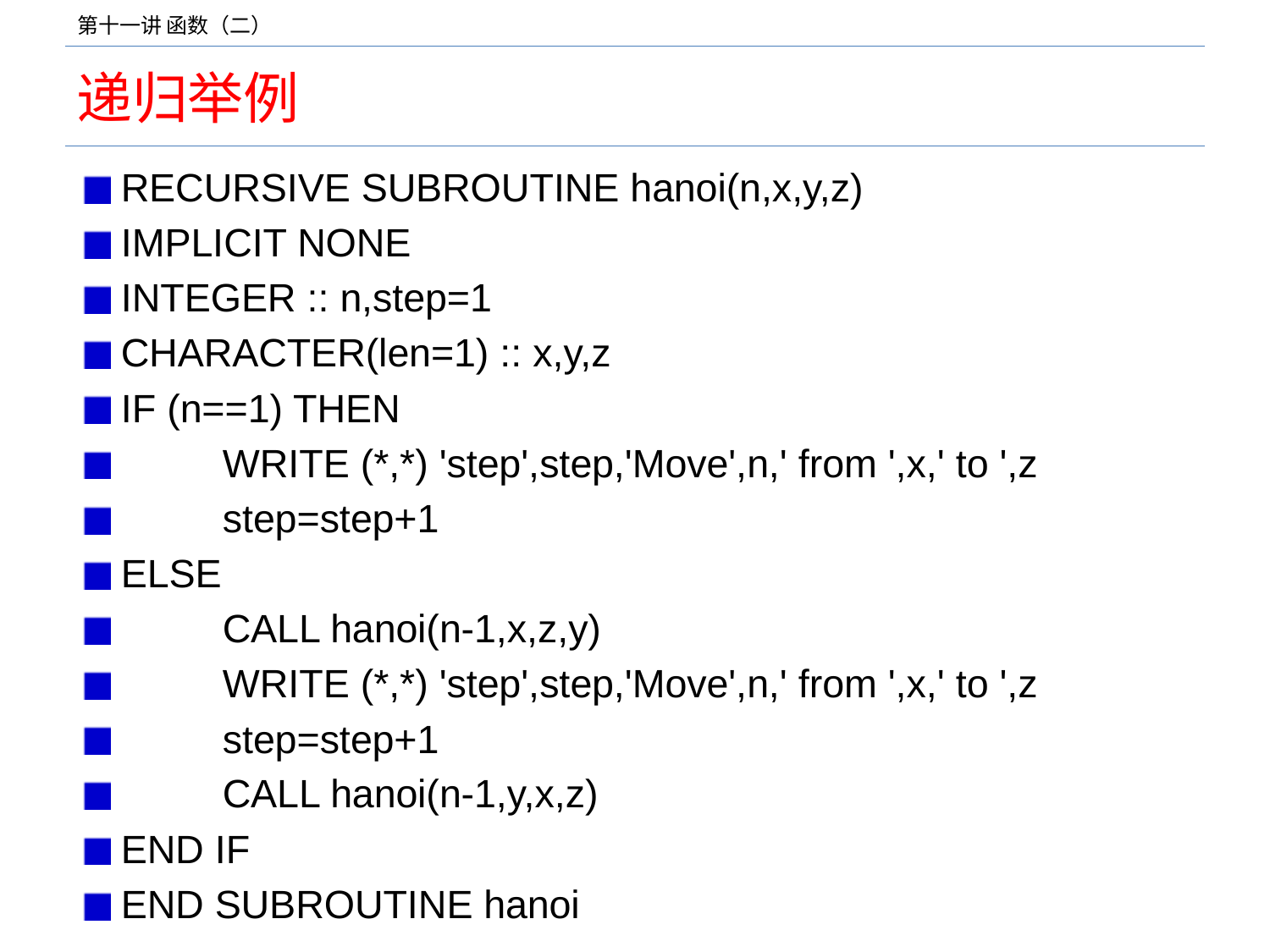

# 递归举例
RECURSIVE SUBROUTINE hanoi(n,x,y,z)
IMPLICIT NONE
INTEGER :: n,step=1
CHARACTER(len=1) :: x,y,z
IF (n==1) THEN
	WRITE (*,*) 'step',step,'Move',n,' from ',x,' to ',z
	step=step+1
ELSE
	CALL hanoi(n-1,x,z,y)
	WRITE (*,*) 'step',step,'Move',n,' from ',x,' to ',z
	step=step+1
	CALL hanoi(n-1,y,x,z)
END IF
END SUBROUTINE hanoi